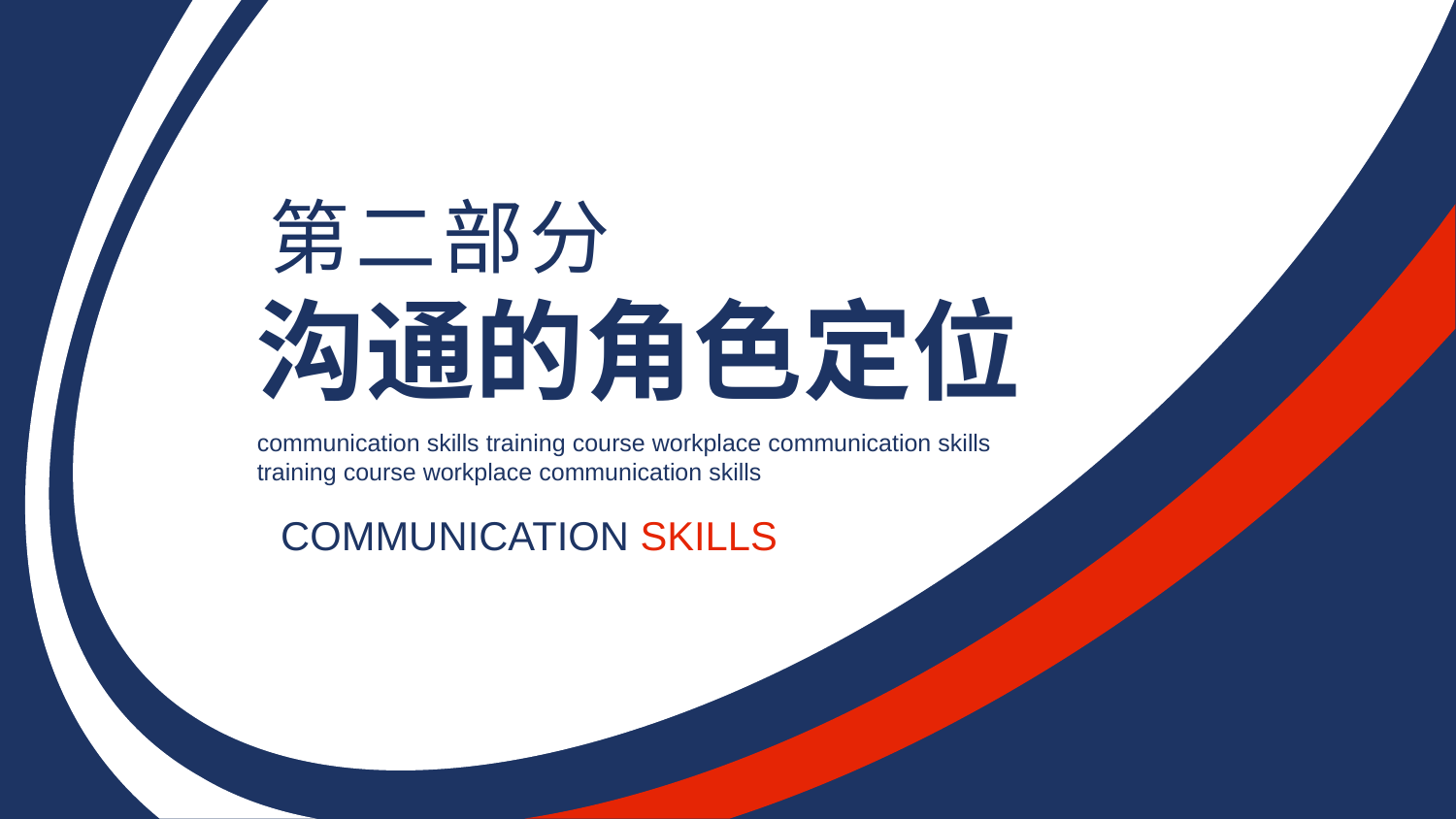

第二部分

沟通的角色定位
communication skills training course workplace communication skills training course workplace communication skills
COMMUNICATION SKILLS